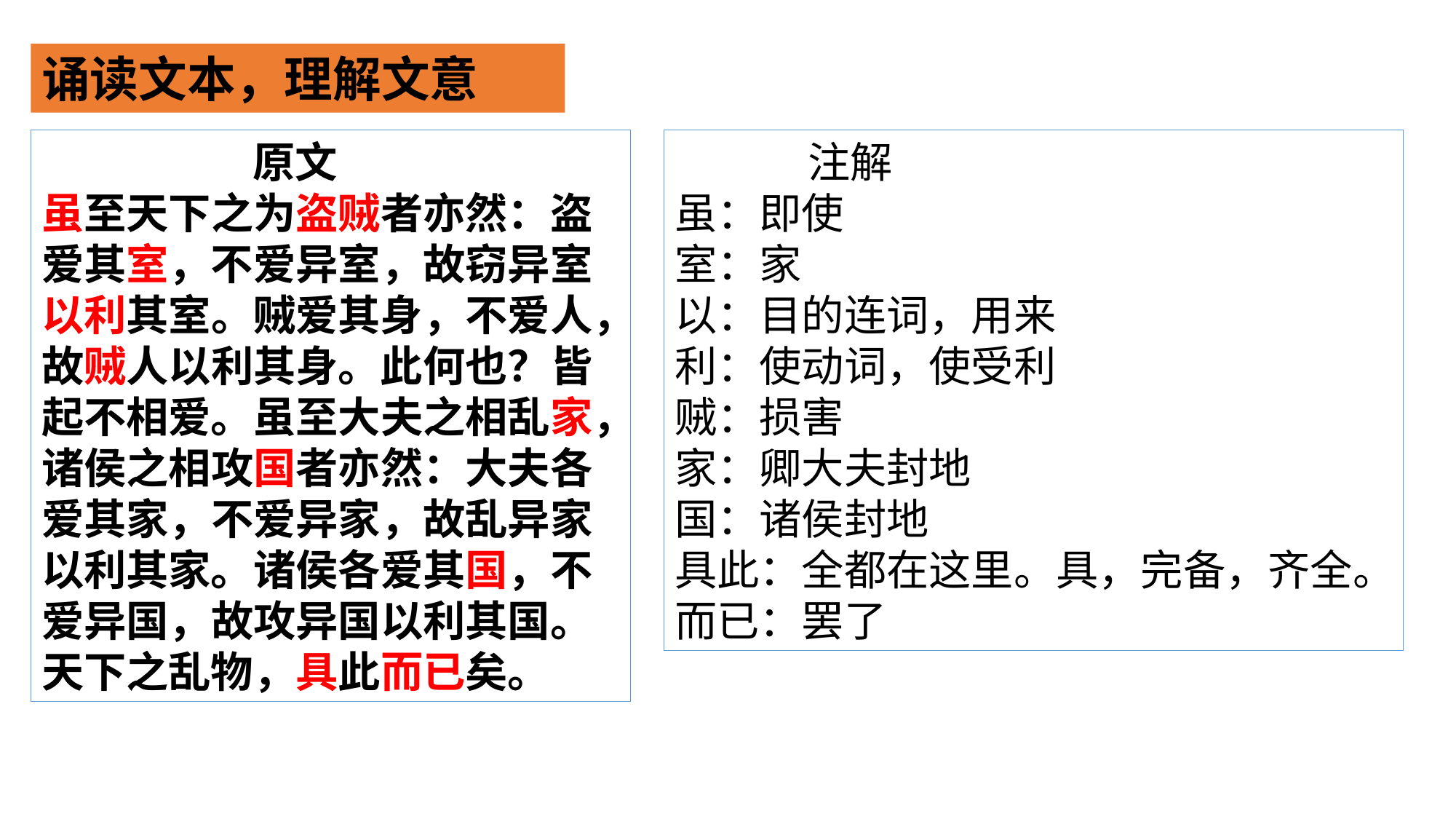

诵读文本，理解文意
                 原文
虽至天下之为盗贼者亦然：盗爱其室，不爱异室，故窃异室以利其室。贼爱其身，不爱人，故贼人以利其身。此何也？皆起不相爱。虽至大夫之相乱家，诸侯之相攻国者亦然：大夫各爱其家，不爱异家，故乱异家以利其家。诸侯各爱其国，不爱异国，故攻异国以利其国。天下之乱物，具此而已矣。
             注解
虽：即使
室：家
以：目的连词，用来
利：使动词，使受利
贼：损害
家：卿大夫封地
国：诸侯封地
具此：全都在这里。具，完备，齐全。
而已：罢了